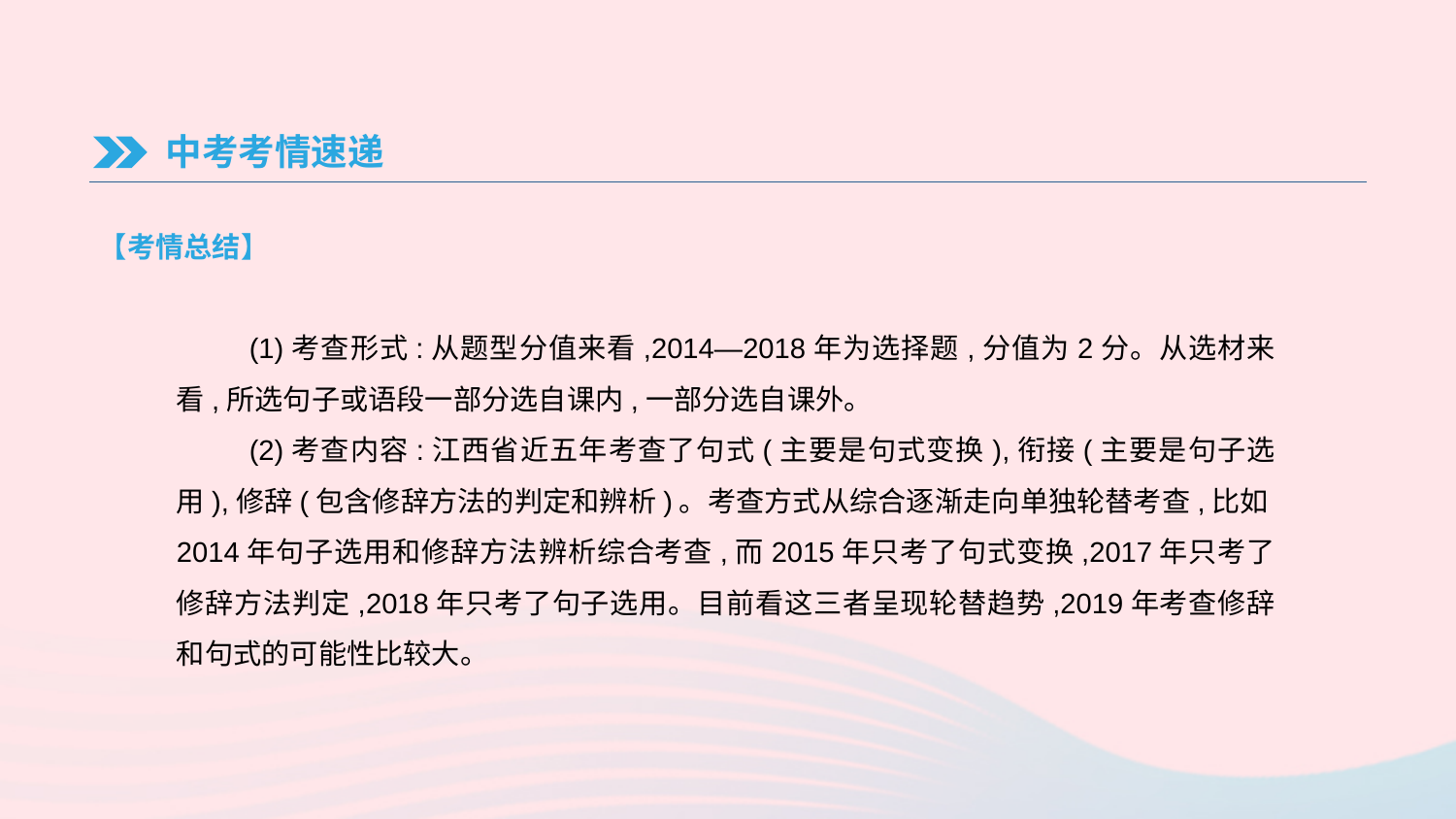

中考考情速递

【考情总结】
(1)考查形式:从题型分值来看,2014—2018年为选择题,分值为2分。从选材来看,所选句子或语段一部分选自课内,一部分选自课外。
(2)考查内容:江西省近五年考查了句式(主要是句式变换),衔接(主要是句子选用),修辞(包含修辞方法的判定和辨析)。考查方式从综合逐渐走向单独轮替考查,比如2014年句子选用和修辞方法辨析综合考查,而2015年只考了句式变换,2017年只考了修辞方法判定,2018年只考了句子选用。目前看这三者呈现轮替趋势,2019年考查修辞和句式的可能性比较大。